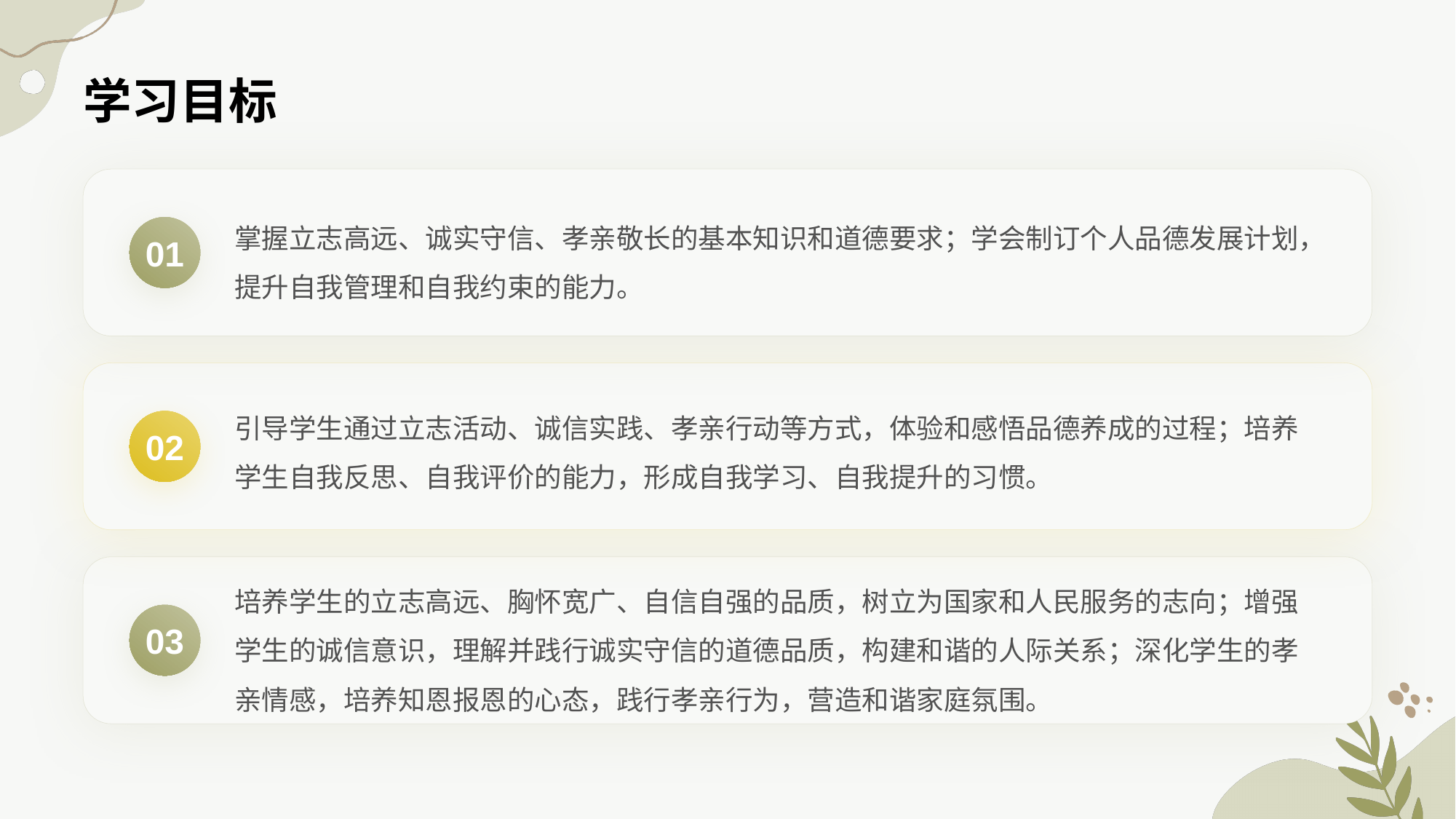

学习目标

掌握立志高远、诚实守信、孝亲敬长的基本知识和道德要求；学会制订个人品德发展计划，提升自我管理和自我约束的能力。
01
引导学生通过立志活动、诚信实践、孝亲行动等方式，体验和感悟品德养成的过程；培养学生自我反思、自我评价的能力，形成自我学习、自我提升的习惯。

02
培养学生的立志高远、胸怀宽广、自信自强的品质，树立为国家和人民服务的志向；增强学生的诚信意识，理解并践行诚实守信的道德品质，构建和谐的人际关系；深化学生的孝亲情感，培养知恩报恩的心态，践行孝亲行为，营造和谐家庭氛围。

03